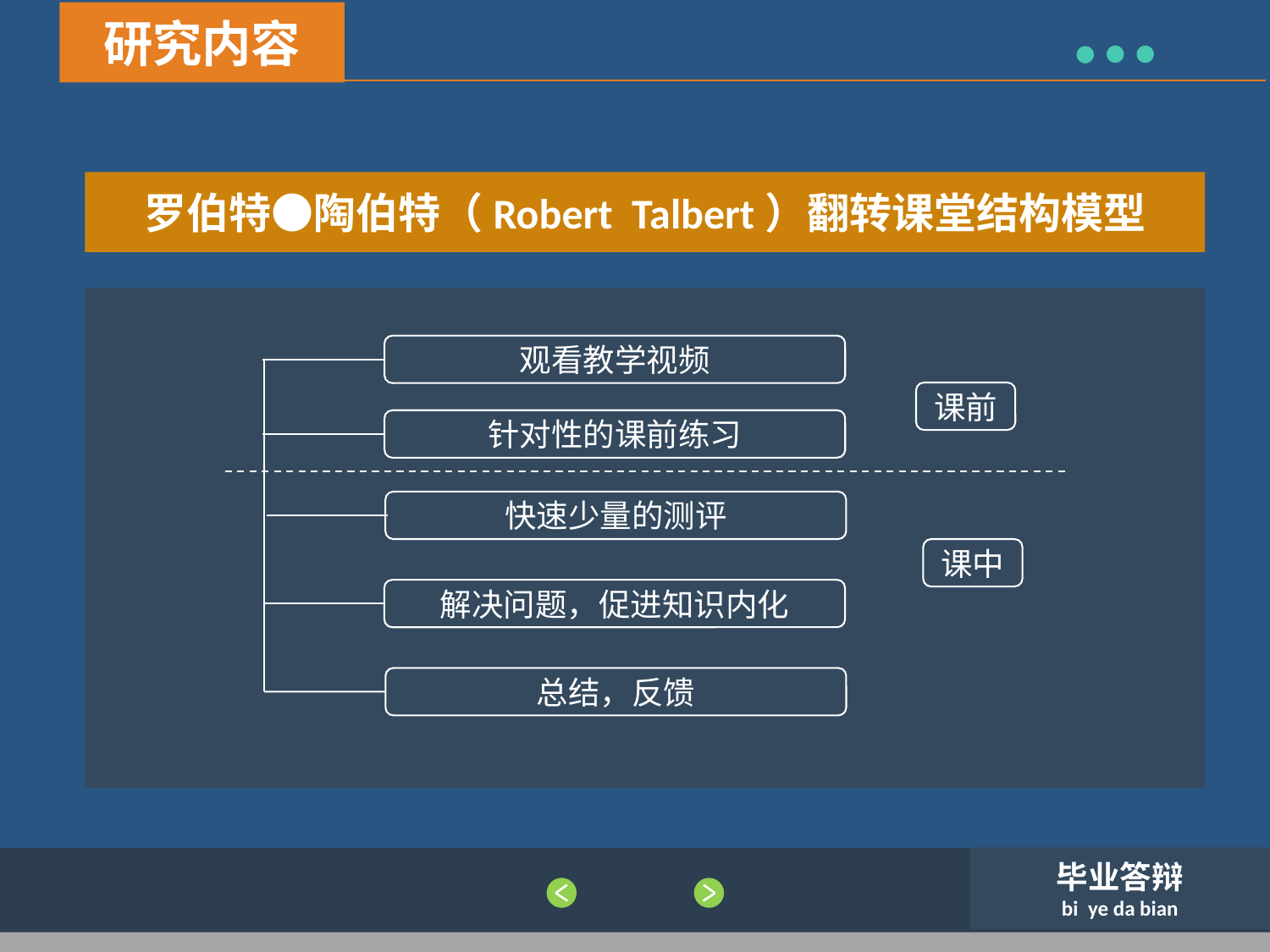

研究内容

罗伯特●陶伯特（Robert  Talbert）翻转课堂结构模型

观看教学视频
课前
针对性的课前练习
快速少量的测评
课中
解决问题，促进知识内化
总结，反馈
毕业答辩
bi  ye da bian